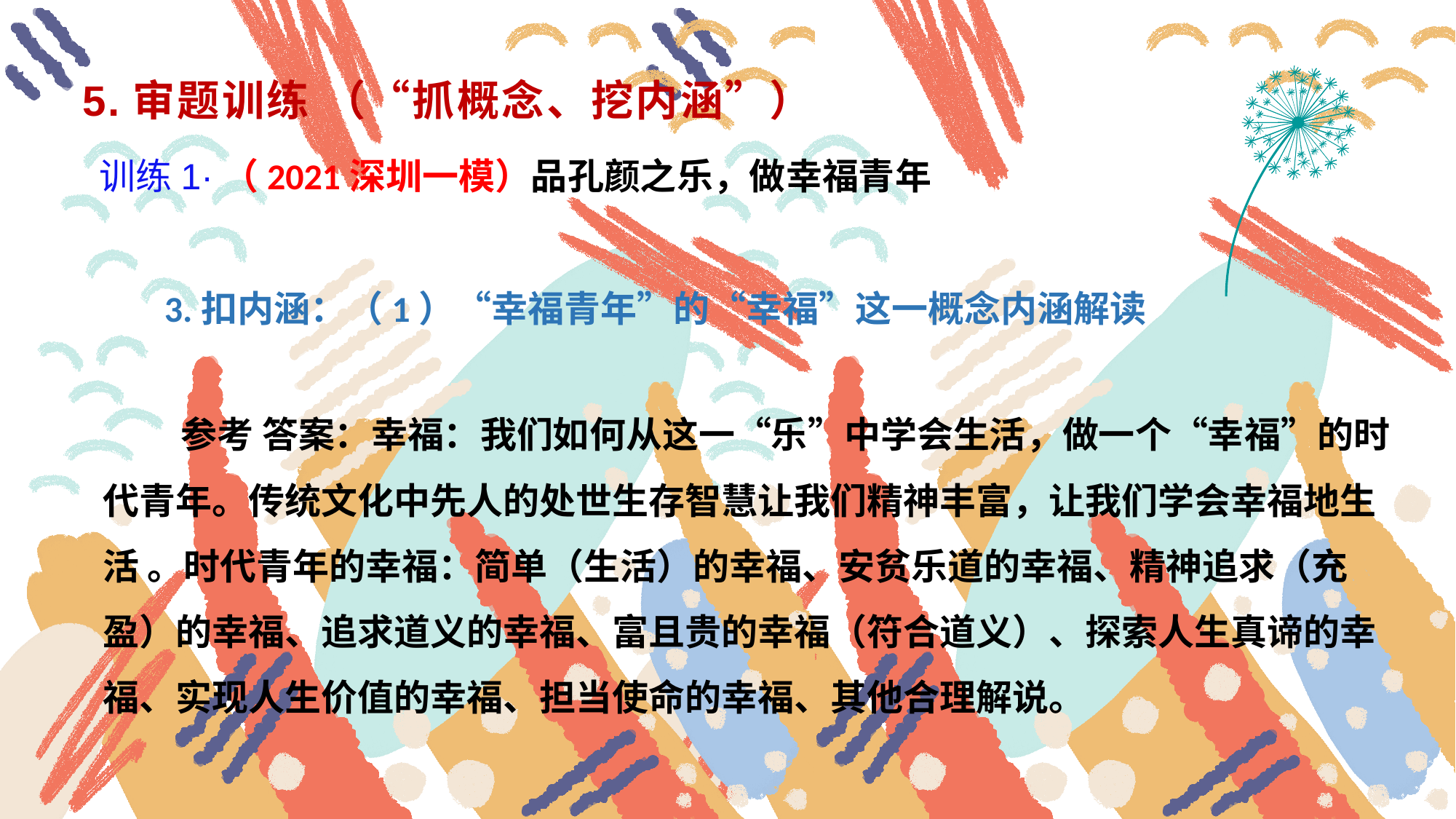

5.审题训练 （“抓概念、挖内涵”）
 训练1·（2021深圳一模）品孔颜之乐，做幸福青年

          3.扣内涵：（1）“幸福青年”的“幸福”这一概念内涵解读

        参考 答案：幸福：我们如何从这一“乐”中学会生活，做一个“幸福”的时代青年。传统文化中先人的处世生存智慧让我们精神丰富，让我们学会幸福地生活 。时代青年的幸福：简单（生活）的幸福、安贫乐道的幸福、精神追求（充盈）的幸福、追求道义的幸福、富且贵的幸福（符合道义）、探索人生真谛的幸福、实现人生价值的幸福、担当使命的幸福、其他合理解说。